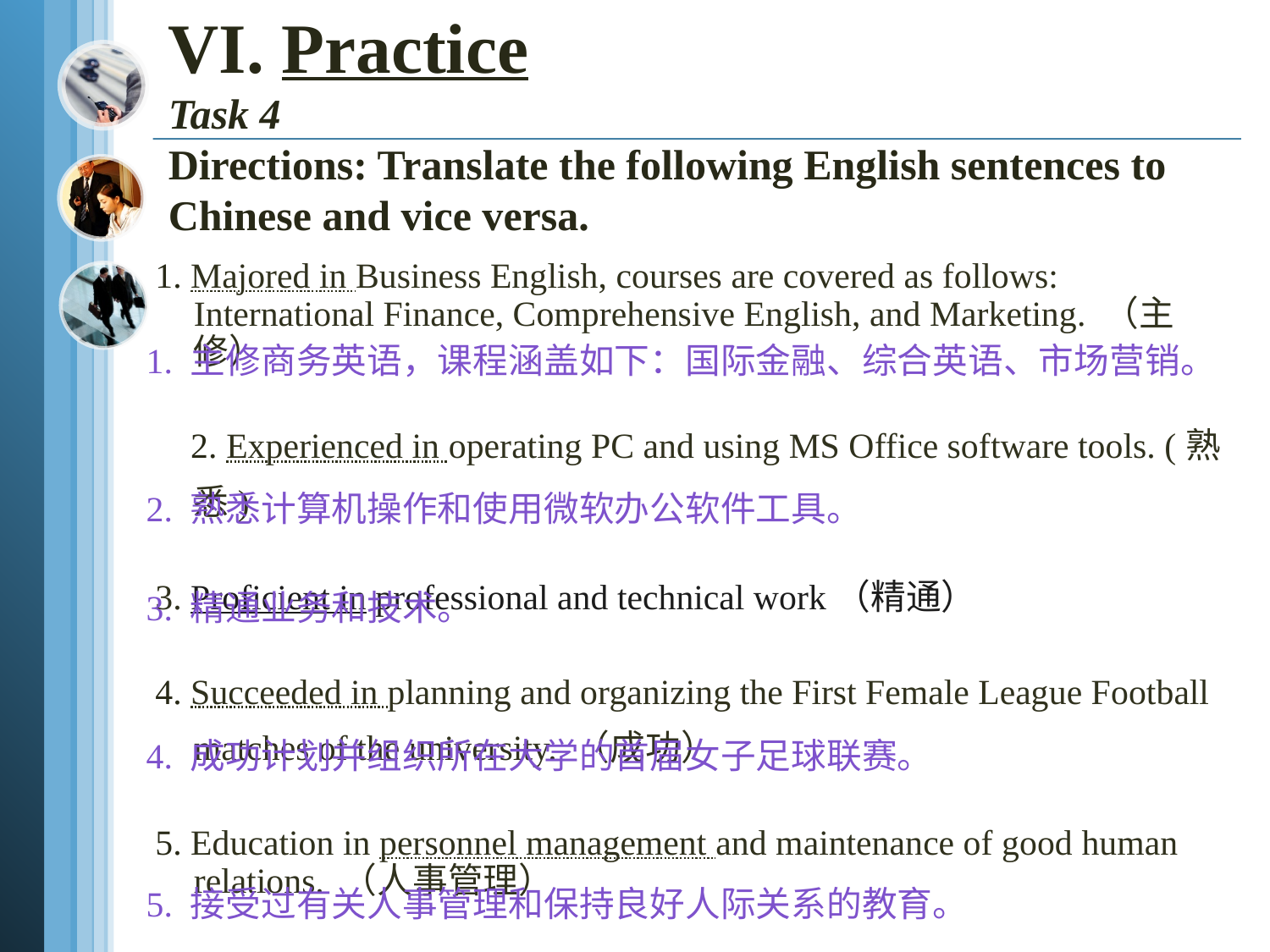

# VI. Practice Task 4 Directions: Translate the following English sentences to Chinese and vice versa.
 1. Majored in Business English, courses are covered as follows: International Finance, Comprehensive English, and Marketing. （主修）

     2. Experienced in operating PC and using MS Office software tools. (熟悉)

 3. Proficient in professional and technical work（精通）

 4. Succeeded in planning and organizing the First Female League Football matches of the university. （成功）

 5. Education in personnel management and maintenance of good human relations. （人事管理）

1. 主修商务英语，课程涵盖如下：国际金融、综合英语、市场营销。

2. 熟悉计算机操作和使用微软办公软件工具。

3. 精通业务和技术。

4. 成功计划并组织所在大学的首届女子足球联赛。

5. 接受过有关人事管理和保持良好人际关系的教育。